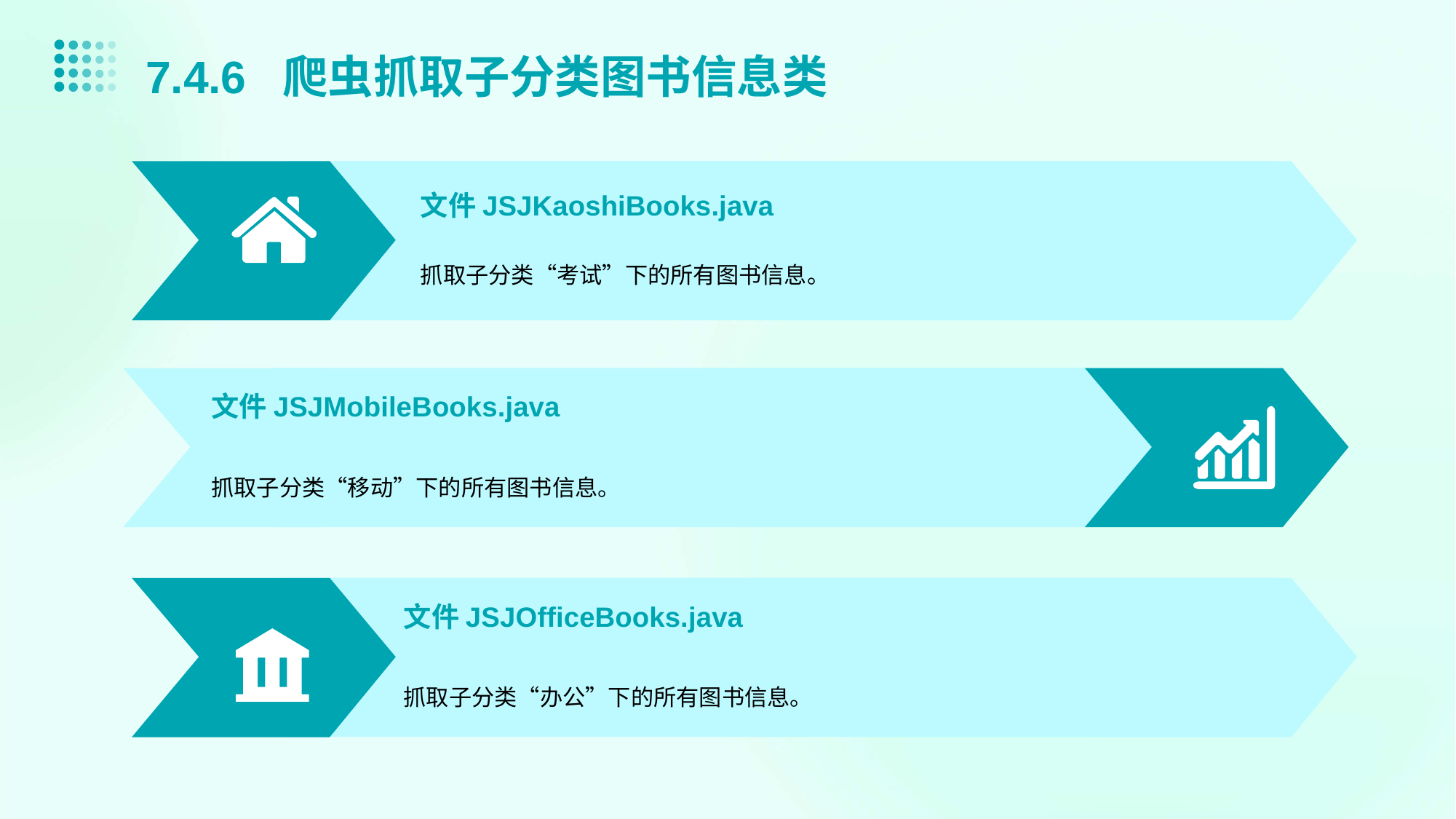

7.4.6  爬虫抓取子分类图书信息类

文件JSJKaoshiBooks.java

抓取子分类“考试”下的所有图书信息。

文件JSJMobileBooks.java

抓取子分类“移动”下的所有图书信息。

文件JSJOfficeBooks.java

抓取子分类“办公”下的所有图书信息。